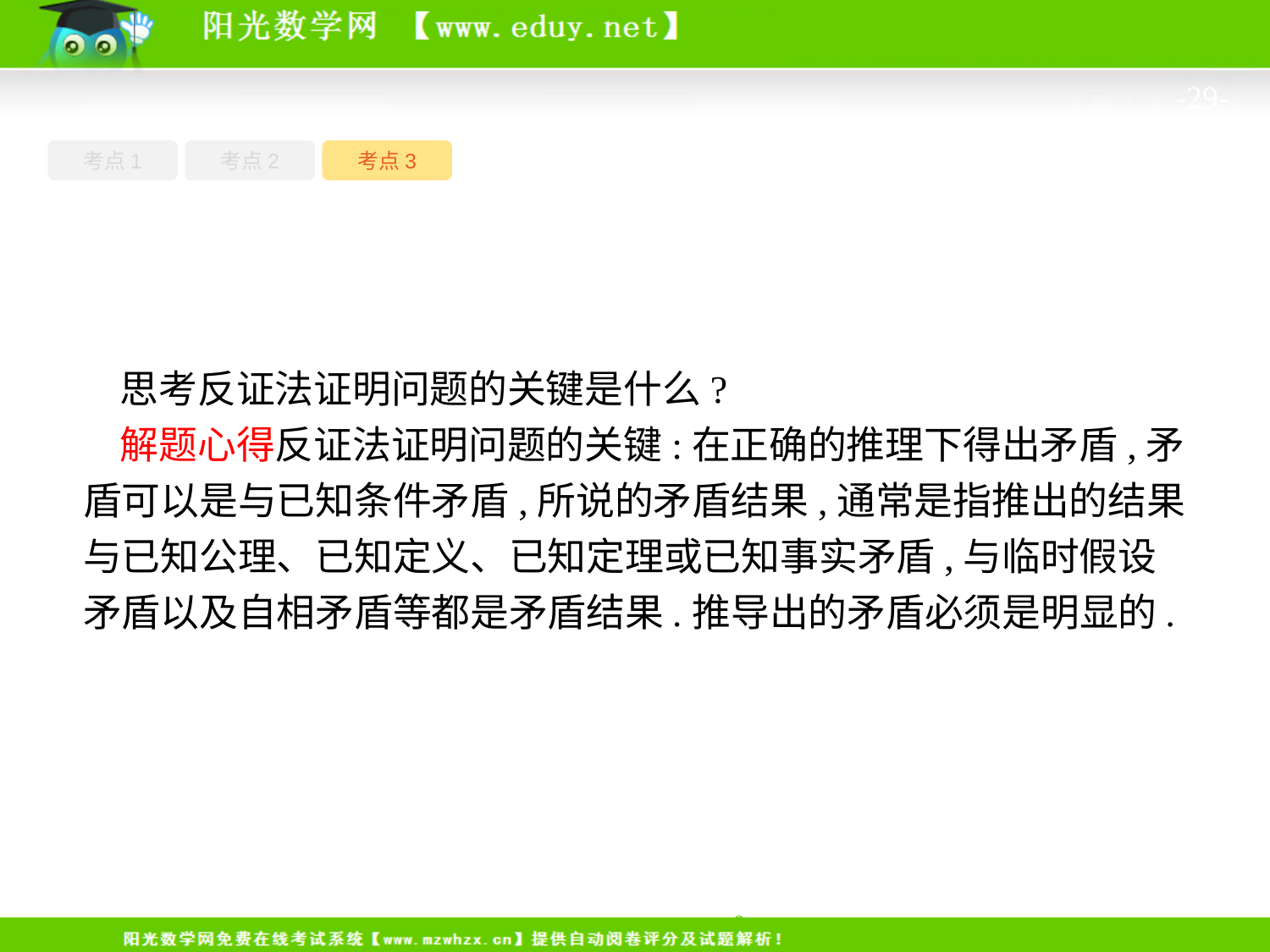

-29-
考点1
考点3
考点2
思考反证法证明问题的关键是什么?
解题心得反证法证明问题的关键:在正确的推理下得出矛盾,矛盾可以是与已知条件矛盾,所说的矛盾结果,通常是指推出的结果与已知公理、已知定义、已知定理或已知事实矛盾,与临时假设矛盾以及自相矛盾等都是矛盾结果.推导出的矛盾必须是明显的.